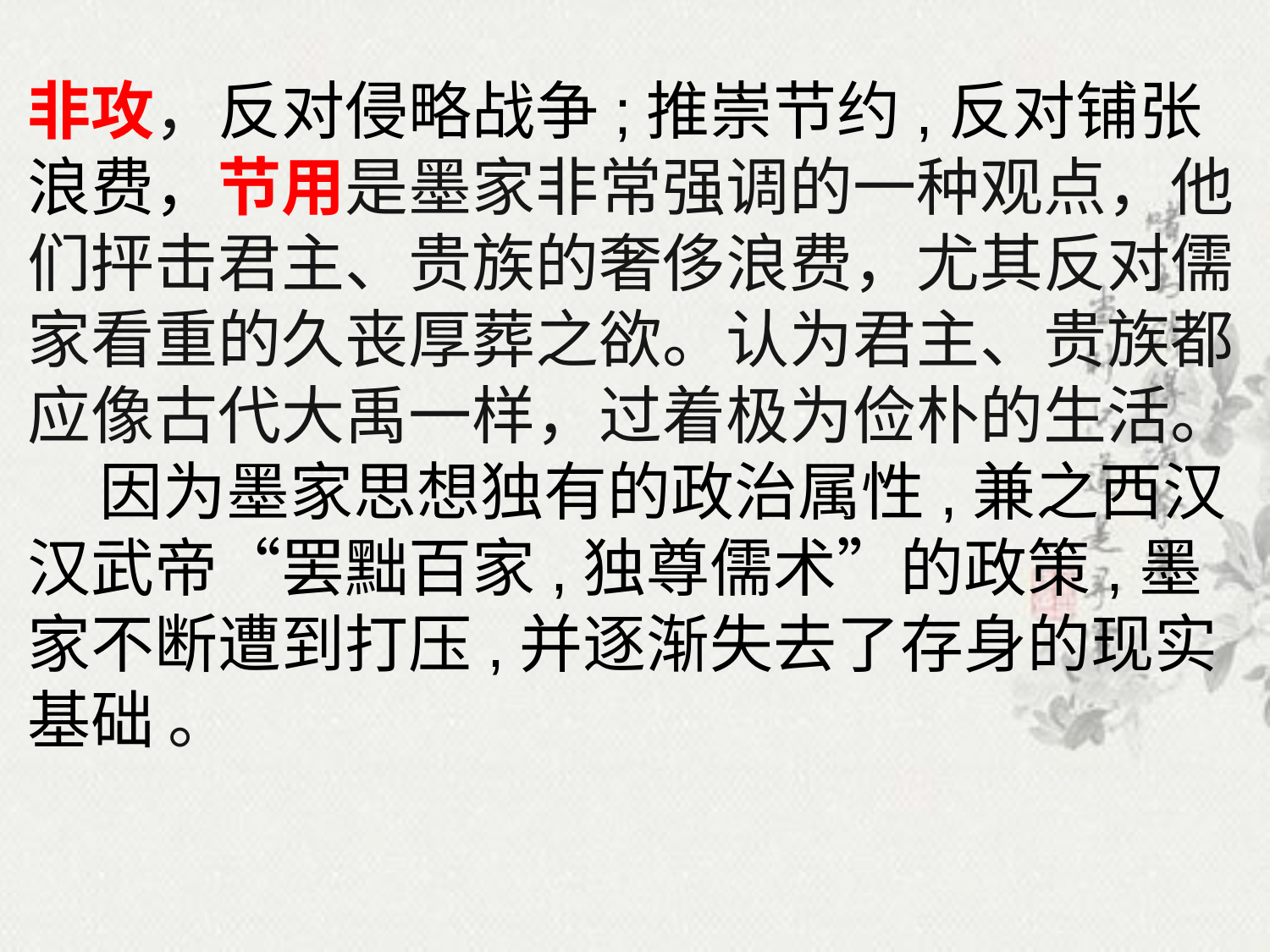

非攻，反对侵略战争;推崇节约,反对铺张浪费，节用是墨家非常强调的一种观点，他们抨击君主、贵族的奢侈浪费，尤其反对儒家看重的久丧厚葬之欲。认为君主、贵族都应像古代大禹一样，过着极为俭朴的生活。
    因为墨家思想独有的政治属性,兼之西汉汉武帝“罢黜百家,独尊儒术”的政策,墨家不断遭到打压,并逐渐失去了存身的现实基础 。